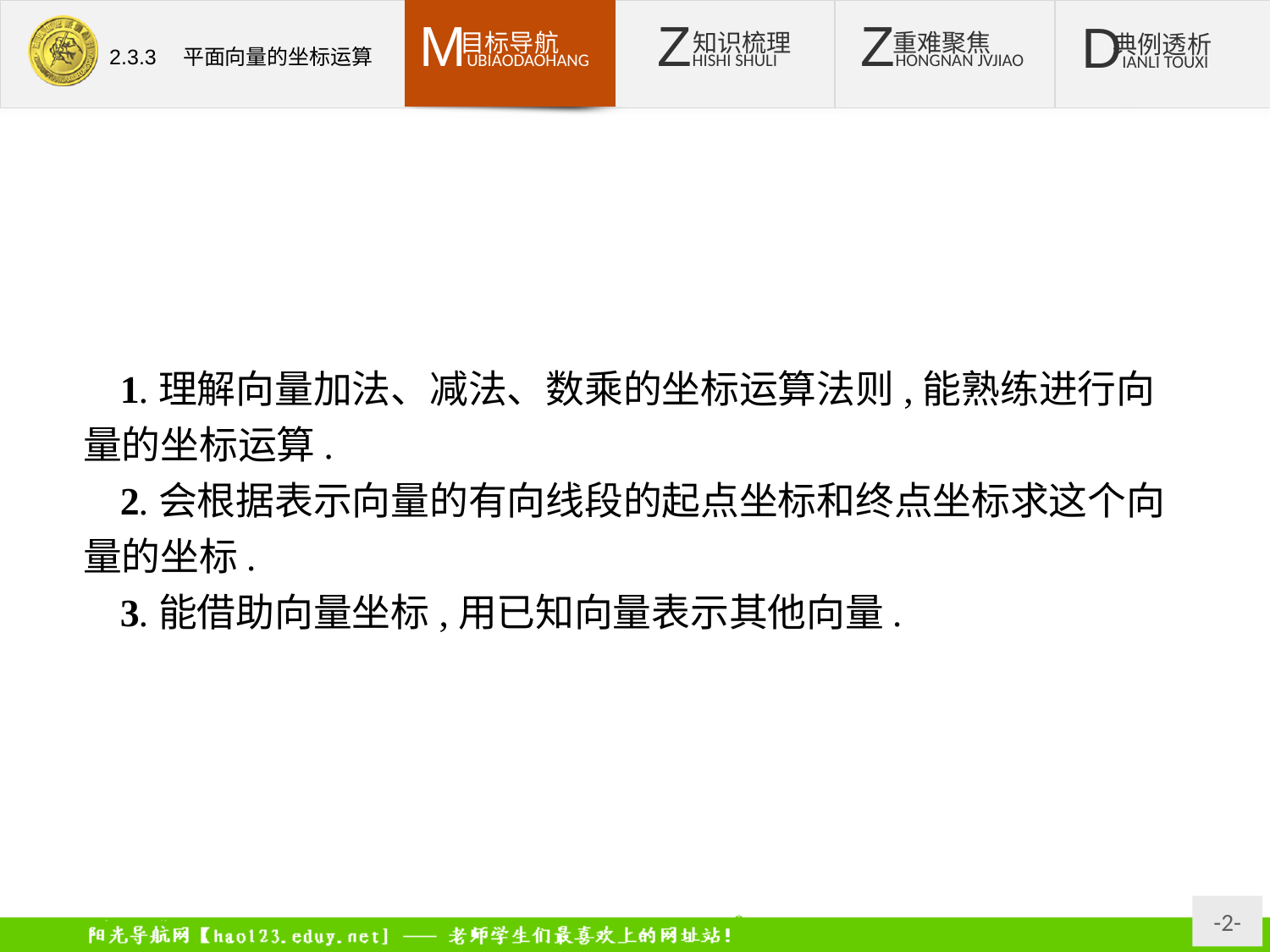

1.理解向量加法、减法、数乘的坐标运算法则,能熟练进行向量的坐标运算.
2.会根据表示向量的有向线段的起点坐标和终点坐标求这个向量的坐标.
3.能借助向量坐标,用已知向量表示其他向量.